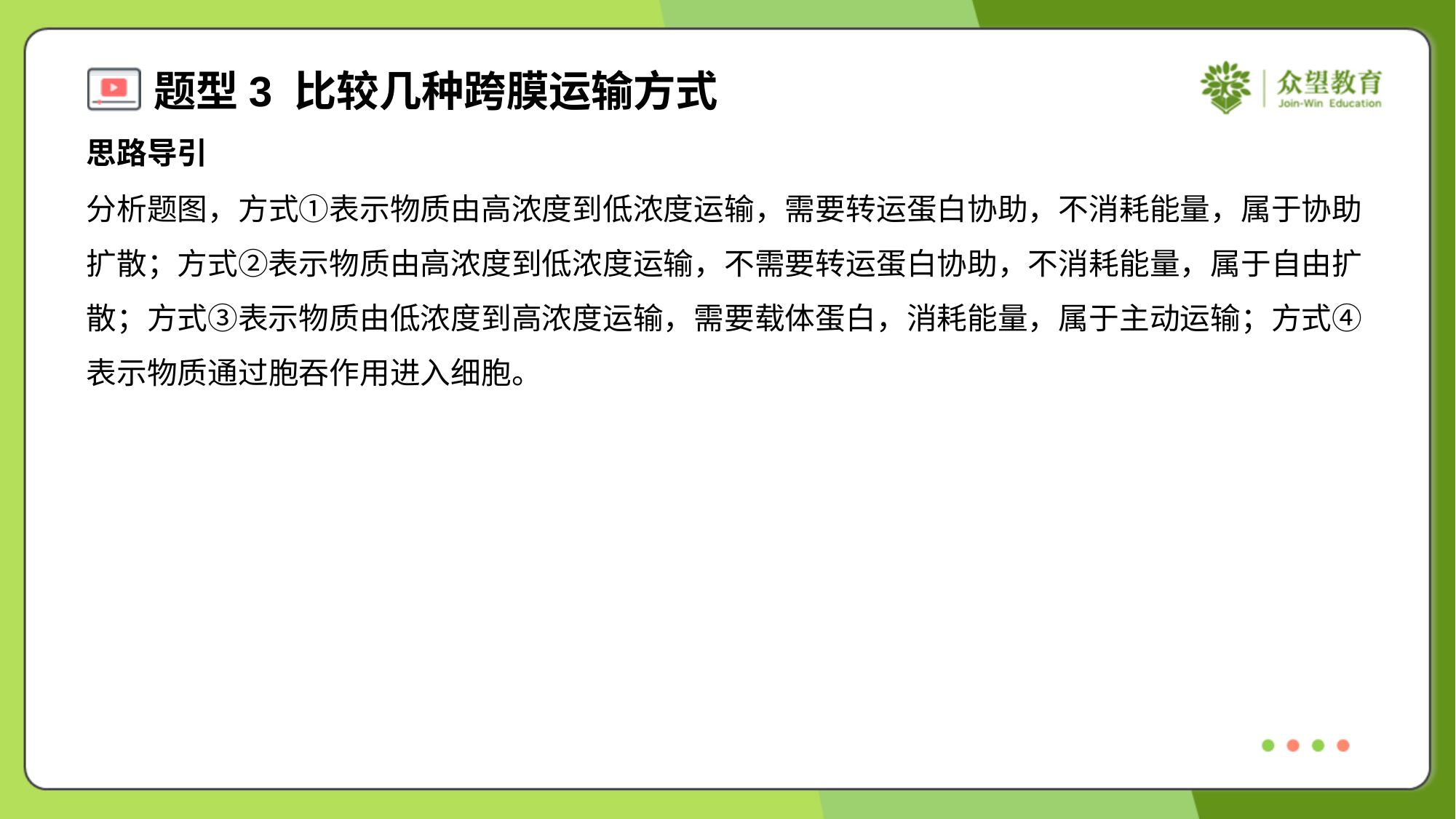

思路导引
分析题图，方式①表示物质由高浓度到低浓度运输，需要转运蛋白协助，不消耗能量，属于协助
扩散；方式②表示物质由高浓度到低浓度运输，不需要转运蛋白协助，不消耗能量，属于自由扩
散；方式③表示物质由低浓度到高浓度运输，需要载体蛋白，消耗能量，属于主动运输；方式④
表示物质通过胞吞作用进入细胞。